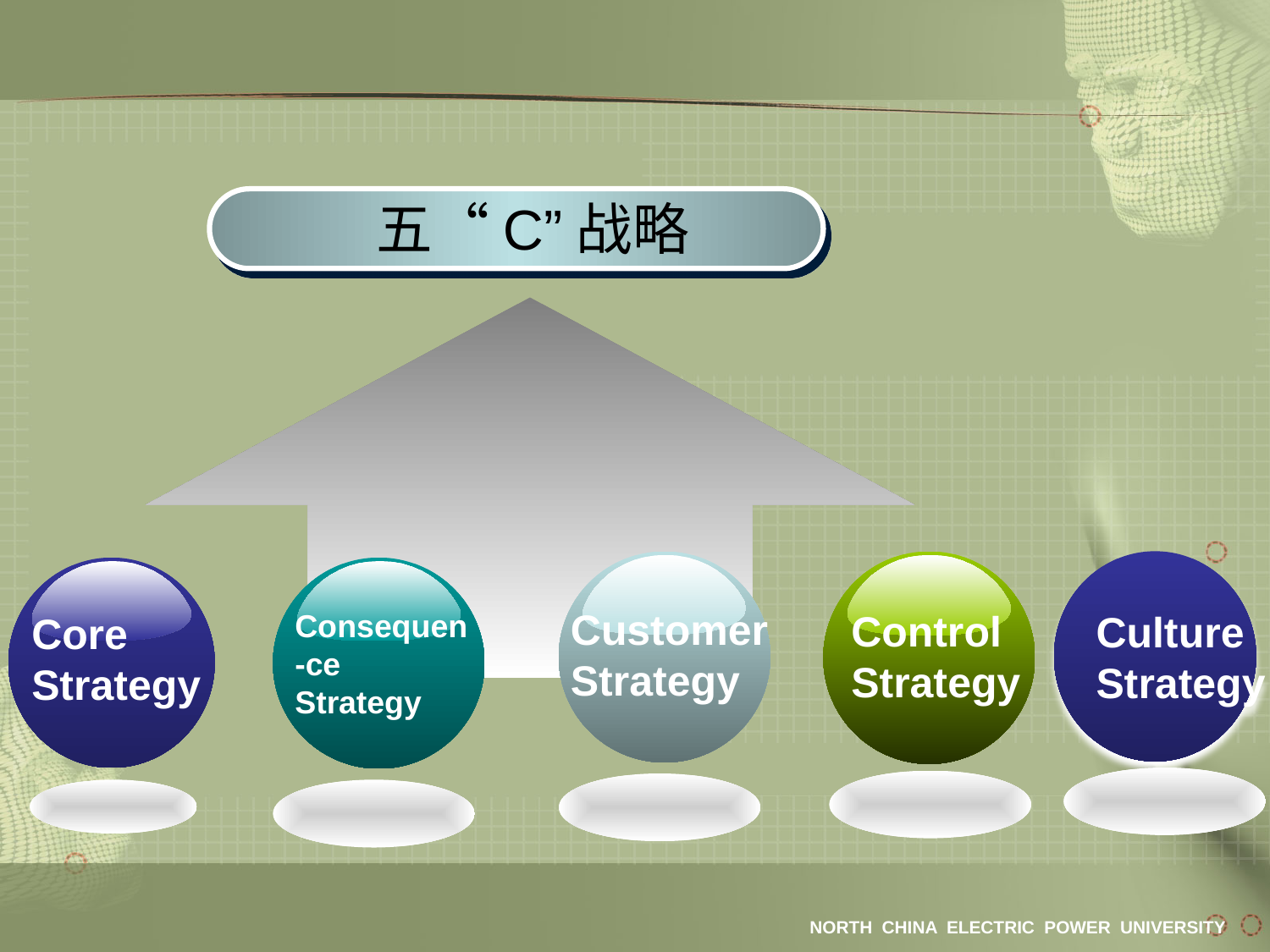

#
五“C”战略

Culture
Strategy

Customer Strategy
Control
Strategy
Consequen
-ce
Strategy
Core Strategy

NORTH  CHINA  ELECTRIC  POWER  UNIVERSITY